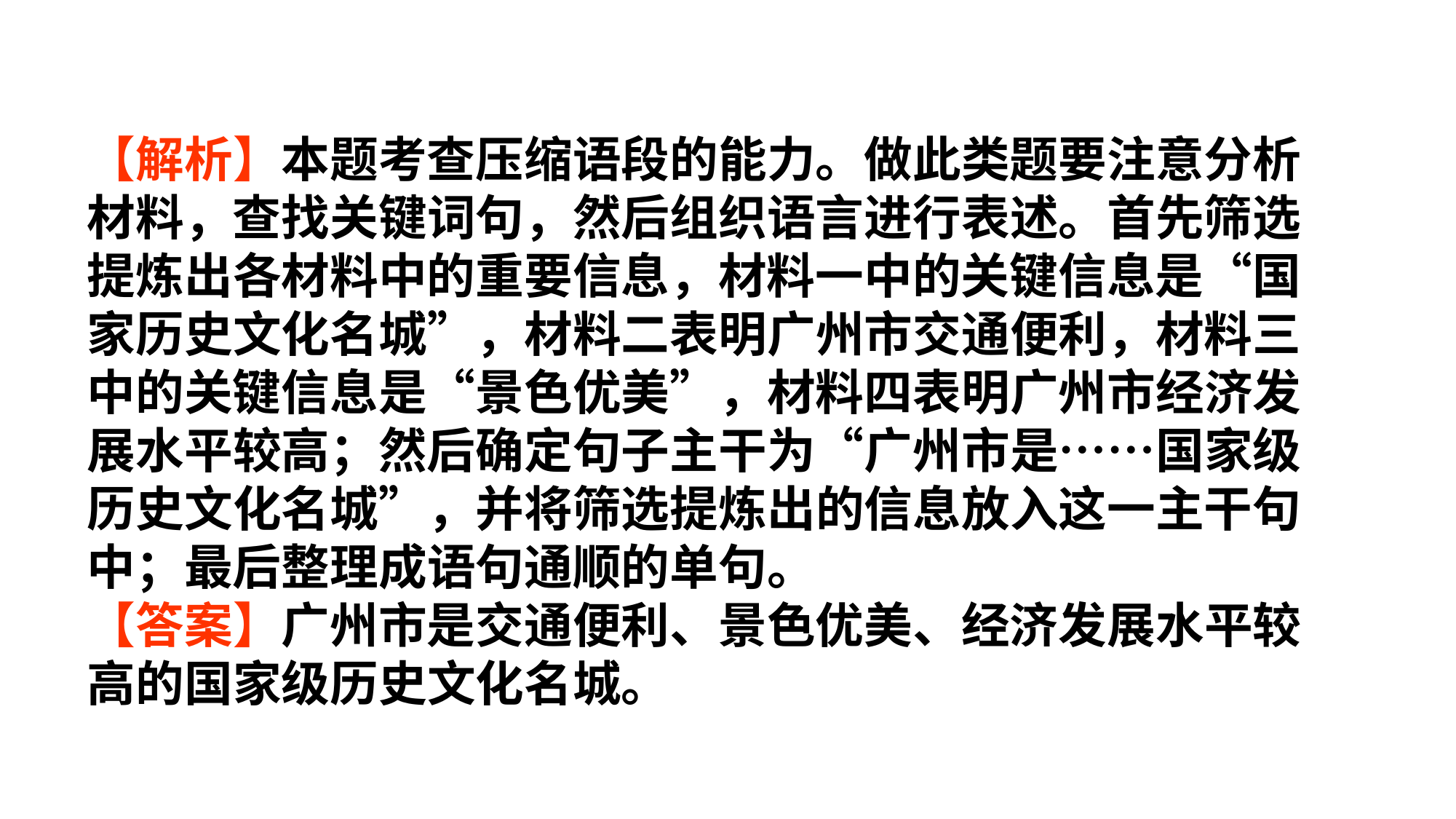

【解析】本题考查压缩语段的能力。做此类题要注意分析材料，查找关键词句，然后组织语言进行表述。首先筛选提炼出各材料中的重要信息，材料一中的关键信息是“国家历史文化名城”，材料二表明广州市交通便利，材料三中的关键信息是“景色优美”，材料四表明广州市经济发展水平较高；然后确定句子主干为“广州市是……国家级历史文化名城”，并将筛选提炼出的信息放入这一主干句中；最后整理成语句通顺的单句。
【答案】广州市是交通便利、景色优美、经济发展水平较高的国家级历史文化名城。